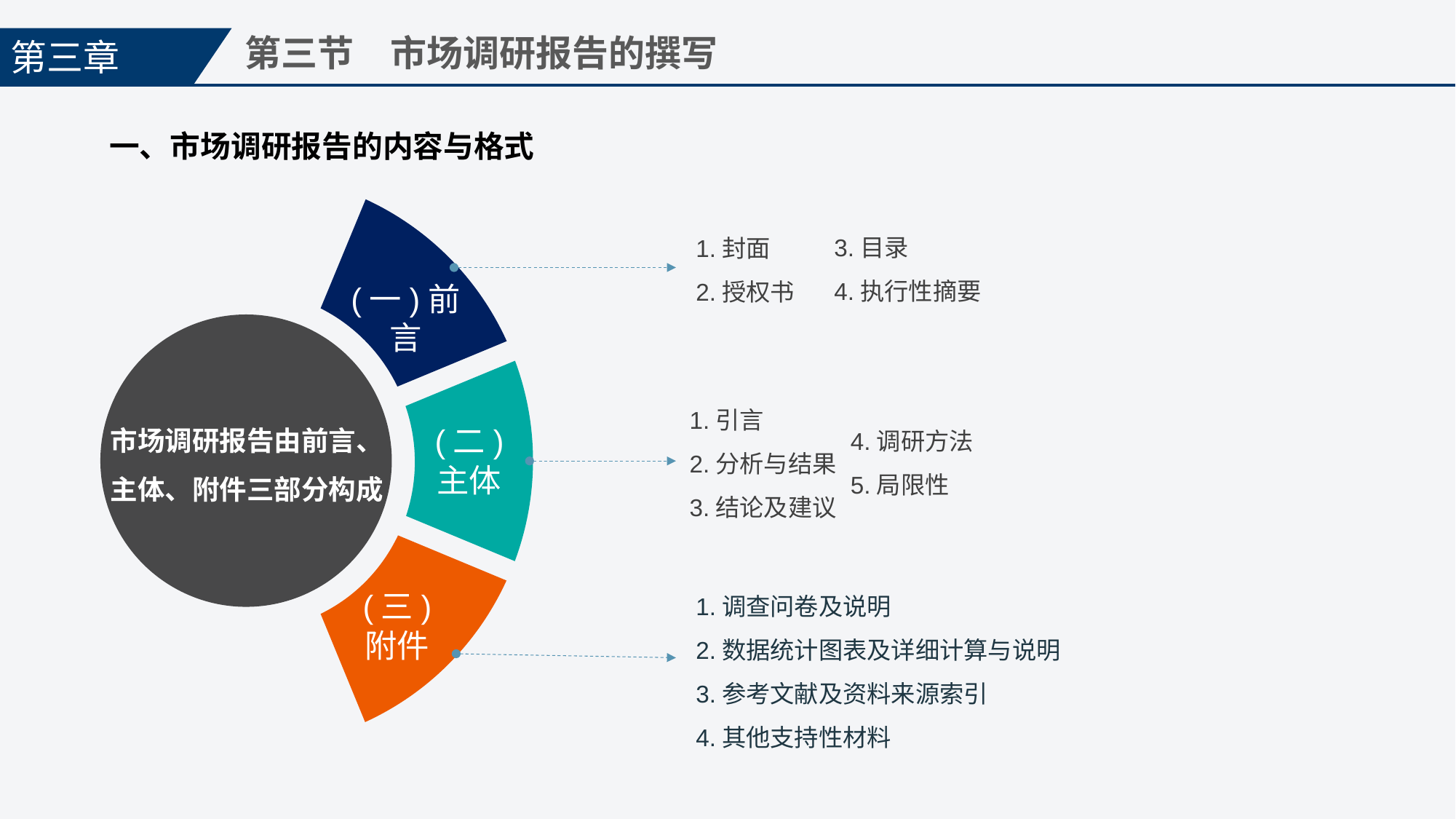

第三章
第三节　市场调研报告的撰写
一、市场调研报告的内容与格式

3.目录
4.执行性摘要
1.封面
2.授权书
(一)前言

1.引言
2.分析与结果
3.结论及建议
市场调研报告由前言、主体、附件三部分构成
4.调研方法
5.局限性
(二)
主体

1.调查问卷及说明
2.数据统计图表及详细计算与说明
3.参考文献及资料来源索引
4.其他支持性材料
(三)
附件